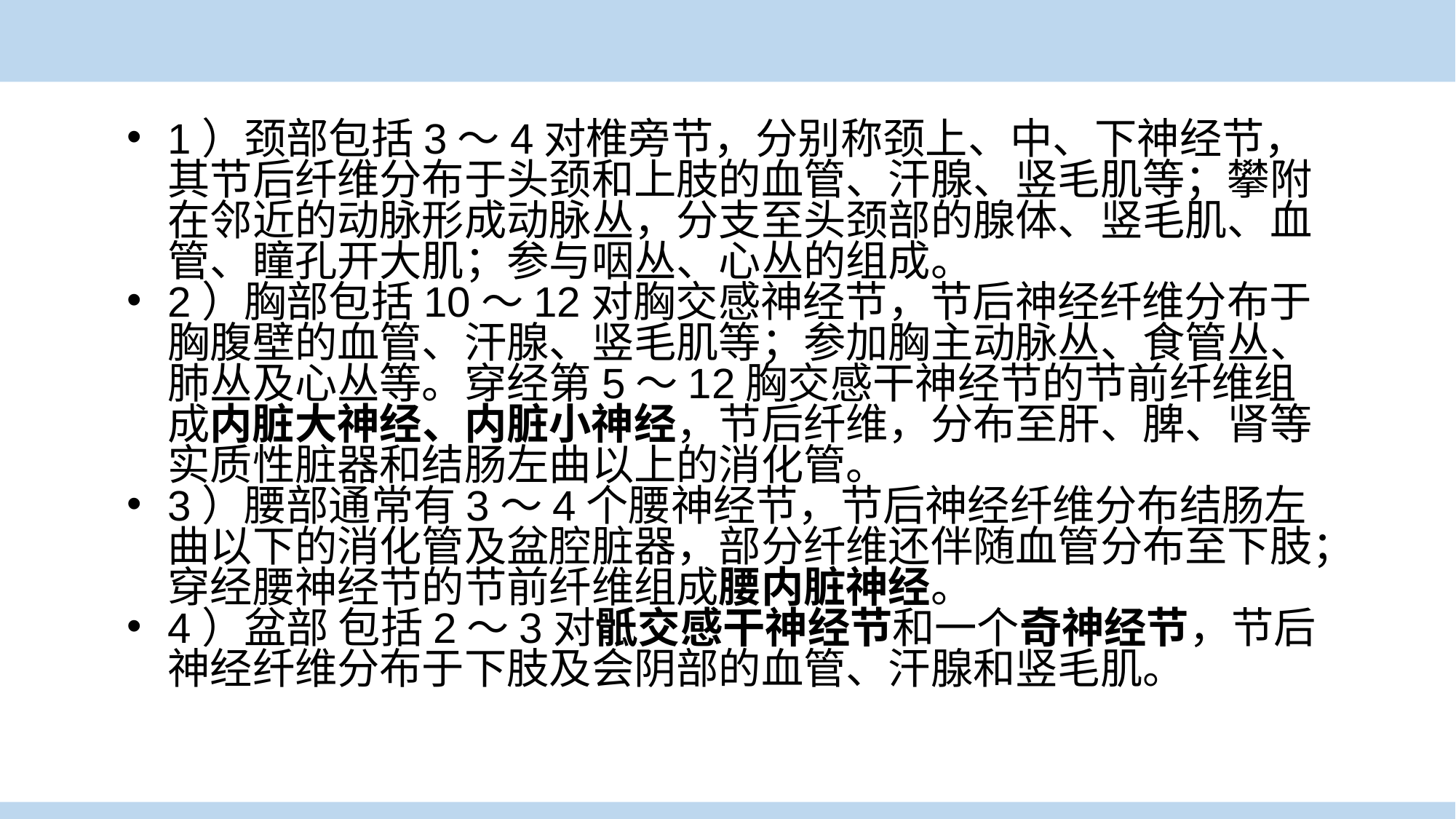

1）颈部包括3～4对椎旁节，分别称颈上、中、下神经节，其节后纤维分布于头颈和上肢的血管、汗腺、竖毛肌等；攀附在邻近的动脉形成动脉丛，分支至头颈部的腺体、竖毛肌、血管、瞳孔开大肌；参与咽丛、心丛的组成。
2）胸部包括10～12对胸交感神经节，节后神经纤维分布于胸腹壁的血管、汗腺、竖毛肌等；参加胸主动脉丛、食管丛、肺丛及心丛等。穿经第5～12胸交感干神经节的节前纤维组成内脏大神经、内脏小神经，节后纤维，分布至肝、脾、肾等实质性脏器和结肠左曲以上的消化管。
3）腰部通常有3～4个腰神经节，节后神经纤维分布结肠左曲以下的消化管及盆腔脏器，部分纤维还伴随血管分布至下肢；穿经腰神经节的节前纤维组成腰内脏神经。
4）盆部 包括2～3对骶交感干神经节和一个奇神经节，节后神经纤维分布于下肢及会阴部的血管、汗腺和竖毛肌。